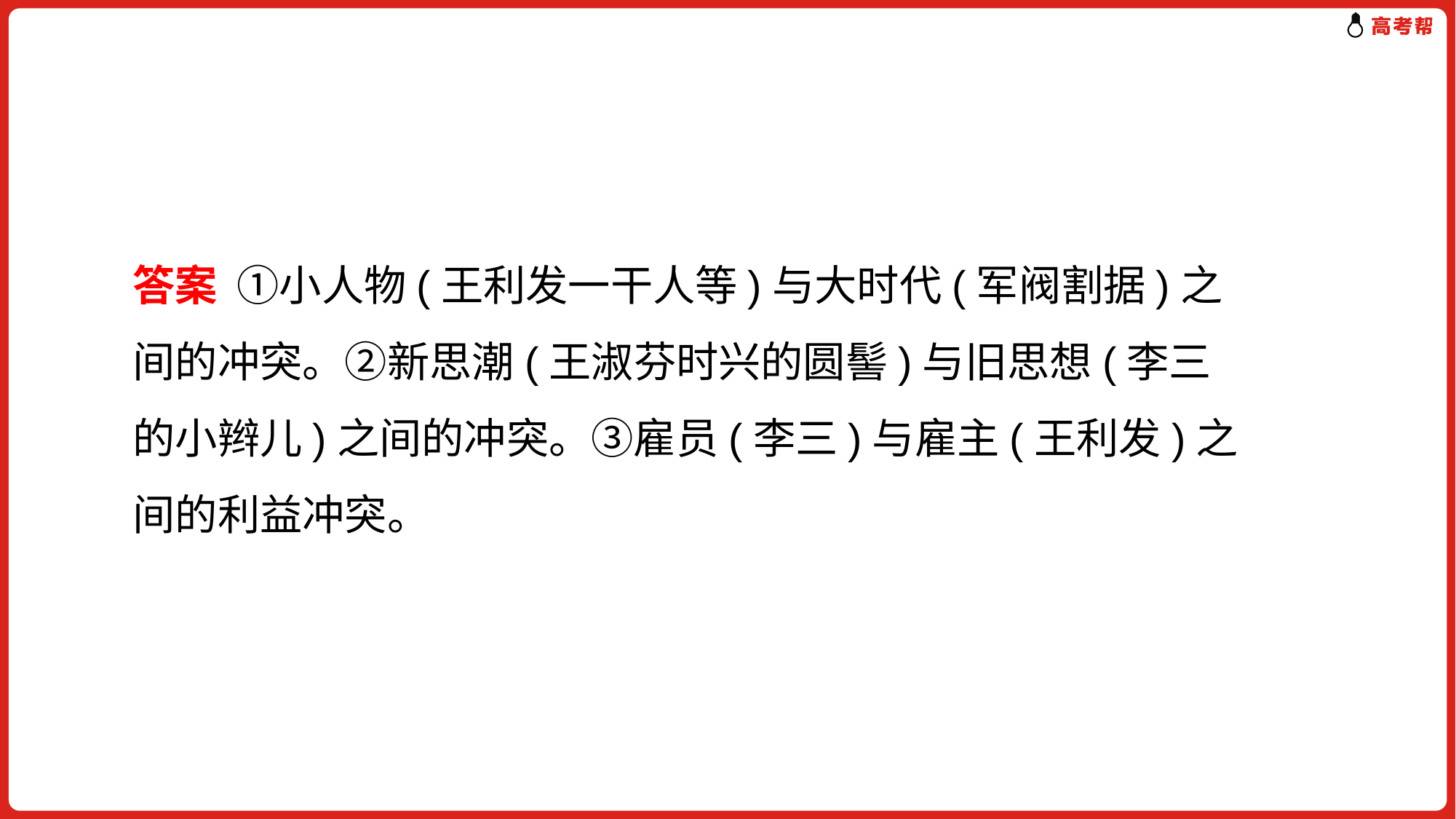

答案  ①小人物(王利发一干人等)与大时代(军阀割据)之间的冲突。②新思潮(王淑芬时兴的圆髻)与旧思想(李三的小辫儿)之间的冲突。③雇员(李三)与雇主(王利发)之间的利益冲突。